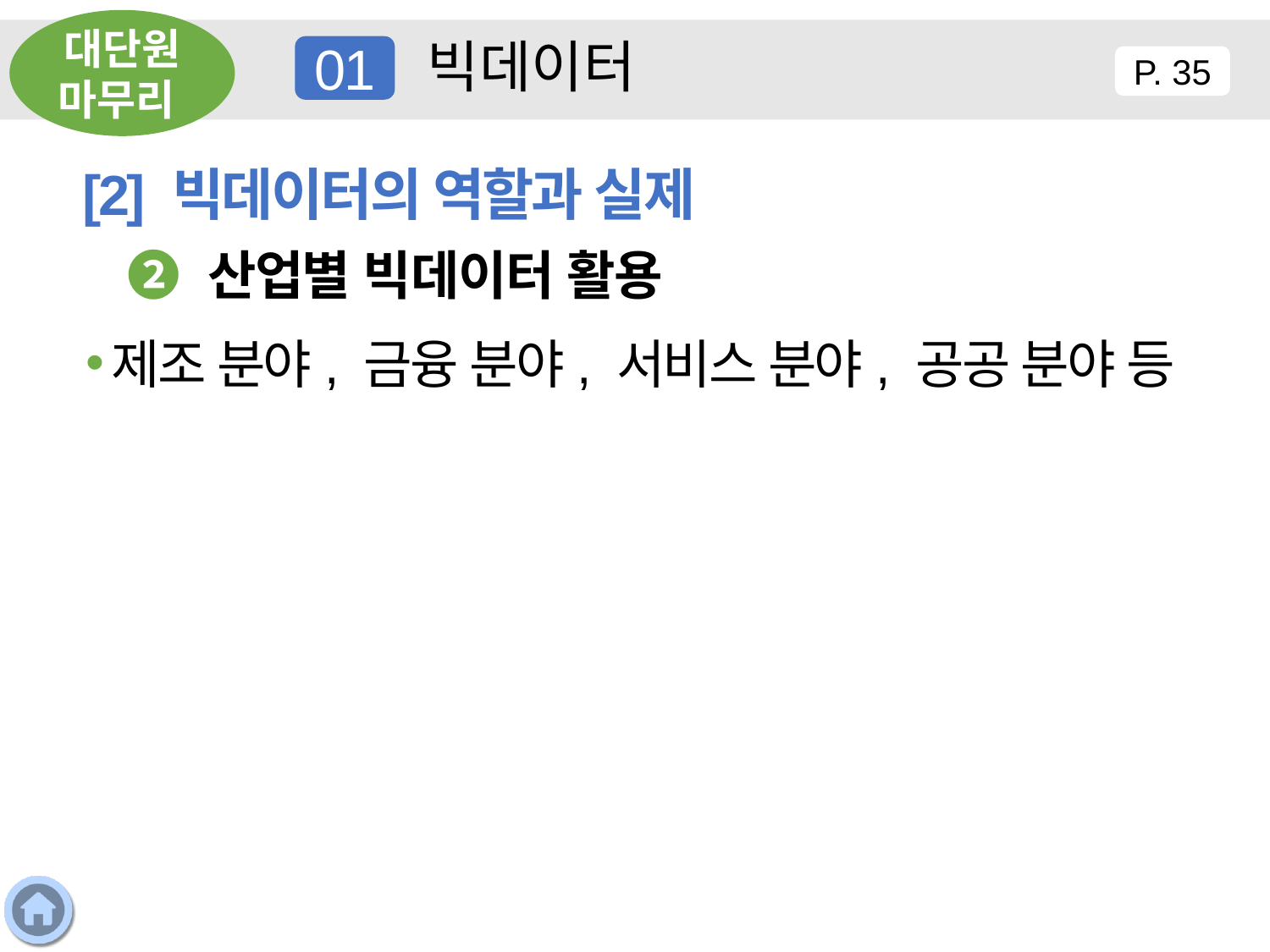

대단원 마무리

빅데이터
01
P. 35
[2] 빅데이터의 역할과 실제
❷ 산업별 빅데이터 활용
제조 분야, 금융 분야, 서비스 분야, 공공 분야 등